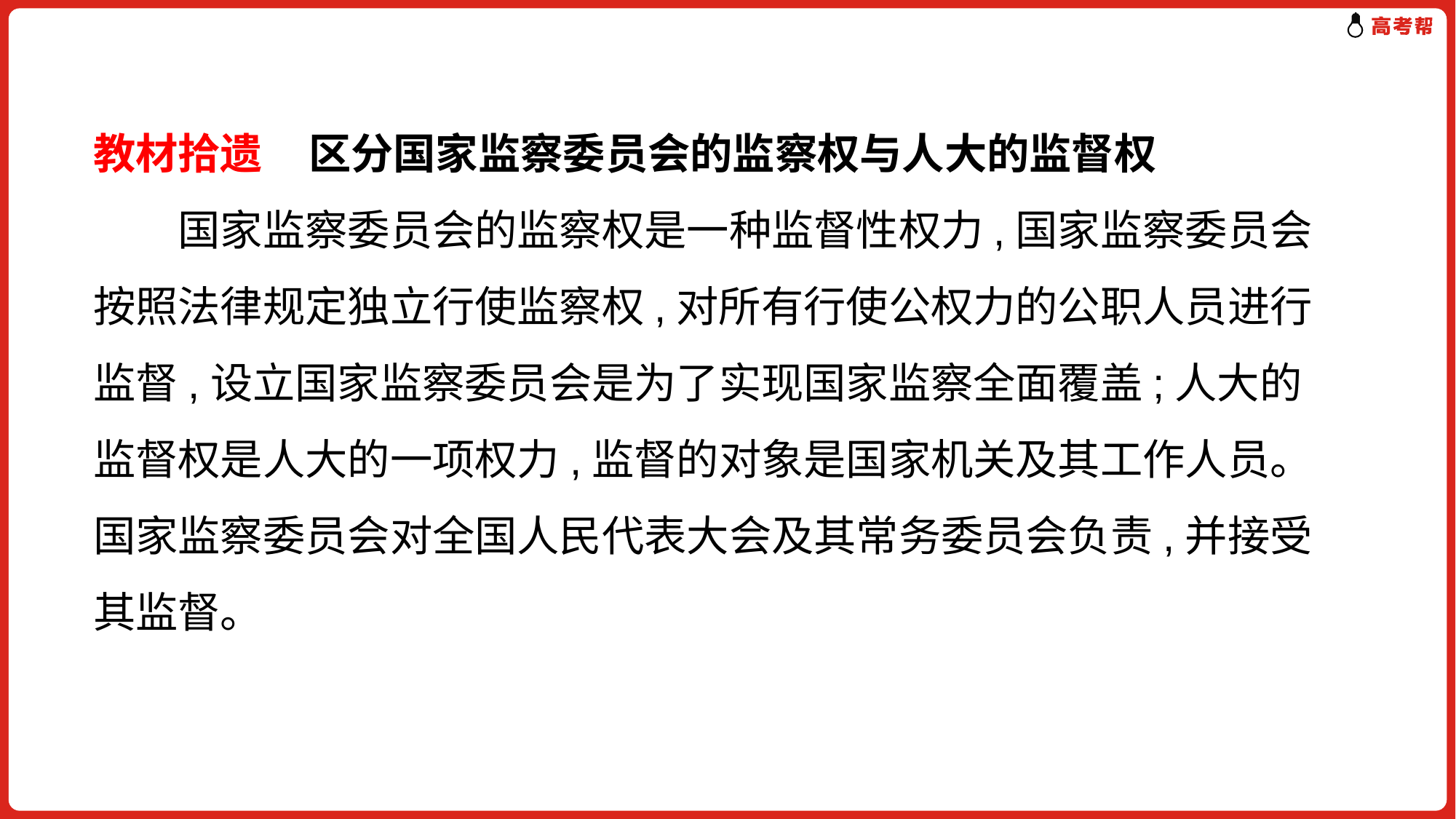

教材拾遗　   区分国家监察委员会的监察权与人大的监督权
　　国家监察委员会的监察权是一种监督性权力,国家监察委员会按照法律规定独立行使监察权,对所有行使公权力的公职人员进行监督,设立国家监察委员会是为了实现国家监察全面覆盖;人大的监督权是人大的一项权力,监督的对象是国家机关及其工作人员。国家监察委员会对全国人民代表大会及其常务委员会负责,并接受其监督。